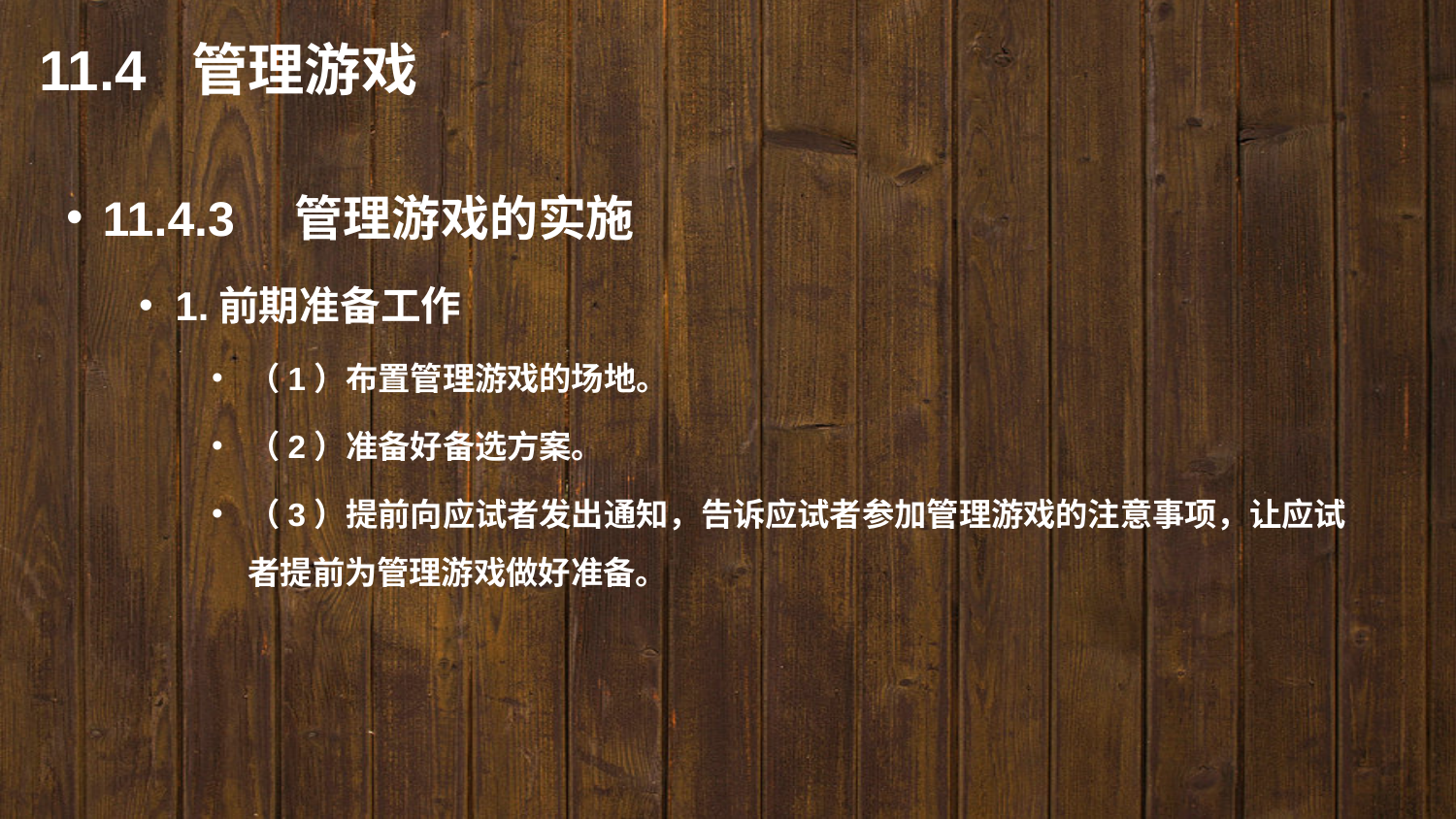

11.4  管理游戏
11.4.3　管理游戏的实施
1.前期准备工作
（1）布置管理游戏的场地。
（2）准备好备选方案。
（3）提前向应试者发出通知，告诉应试者参加管理游戏的注意事项，让应试者提前为管理游戏做好准备。